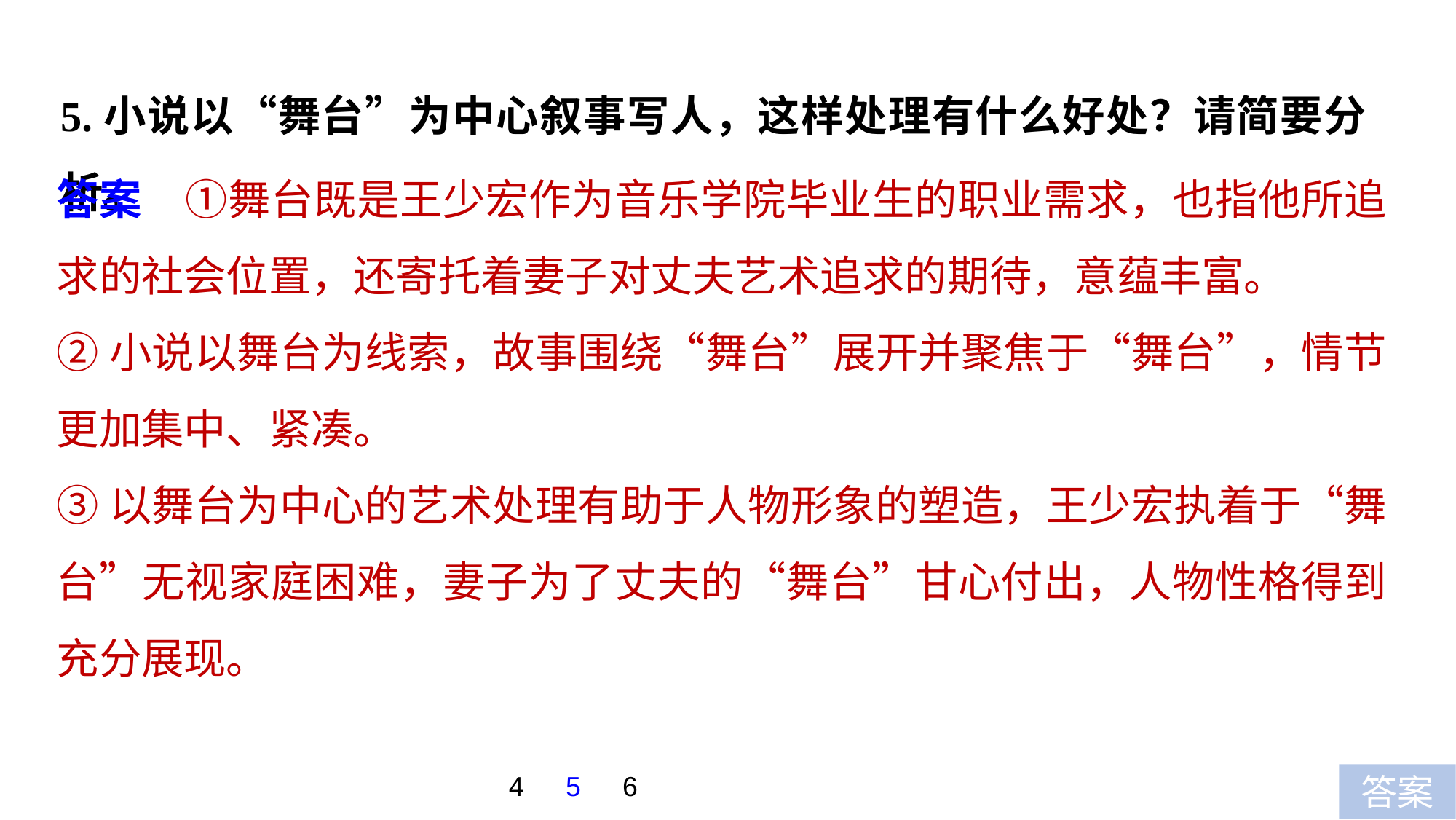

5.小说以“舞台”为中心叙事写人，这样处理有什么好处？请简要分析。
答案　①舞台既是王少宏作为音乐学院毕业生的职业需求，也指他所追求的社会位置，还寄托着妻子对丈夫艺术追求的期待，意蕴丰富。
②小说以舞台为线索，故事围绕“舞台”展开并聚焦于“舞台”，情节更加集中、紧凑。
③以舞台为中心的艺术处理有助于人物形象的塑造，王少宏执着于“舞台”无视家庭困难，妻子为了丈夫的“舞台”甘心付出，人物性格得到充分展现。
4
5
6
答案